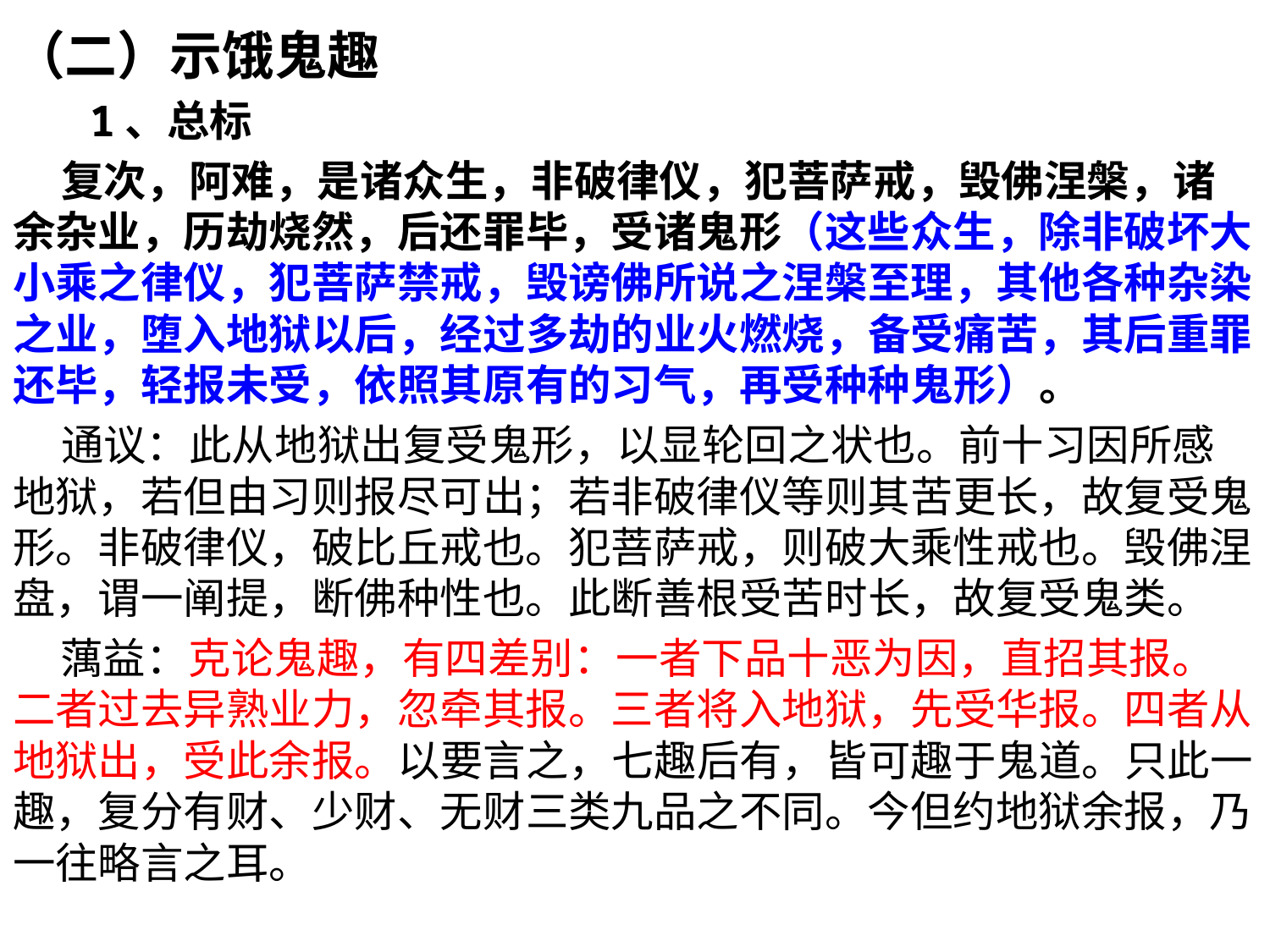

（二）示饿鬼趣
   1、总标
    复次，阿难，是诸众生，非破律仪，犯菩萨戒，毁佛涅槃，诸余杂业，历劫烧然，后还罪毕，受诸鬼形（这些众生，除非破坏大小乘之律仪，犯菩萨禁戒，毁谤佛所说之涅槃至理，其他各种杂染之业，堕入地狱以后，经过多劫的业火燃烧，备受痛苦，其后重罪还毕，轻报未受，依照其原有的习气，再受种种鬼形）。
    通议：此从地狱出复受鬼形，以显轮回之状也。前十习因所感地狱，若但由习则报尽可出；若非破律仪等则其苦更长，故复受鬼形。非破律仪，破比丘戒也。犯菩萨戒，则破大乘性戒也。毁佛涅盘，谓一阐提，断佛种性也。此断善根受苦时长，故复受鬼类。
    蕅益：克论鬼趣，有四差别：一者下品十恶为因，直招其报。二者过去异熟业力，忽牵其报。三者将入地狱，先受华报。四者从地狱出，受此余报。以要言之，七趣后有，皆可趣于鬼道。只此一趣，复分有财、少财、无财三类九品之不同。今但约地狱余报，乃一往略言之耳。